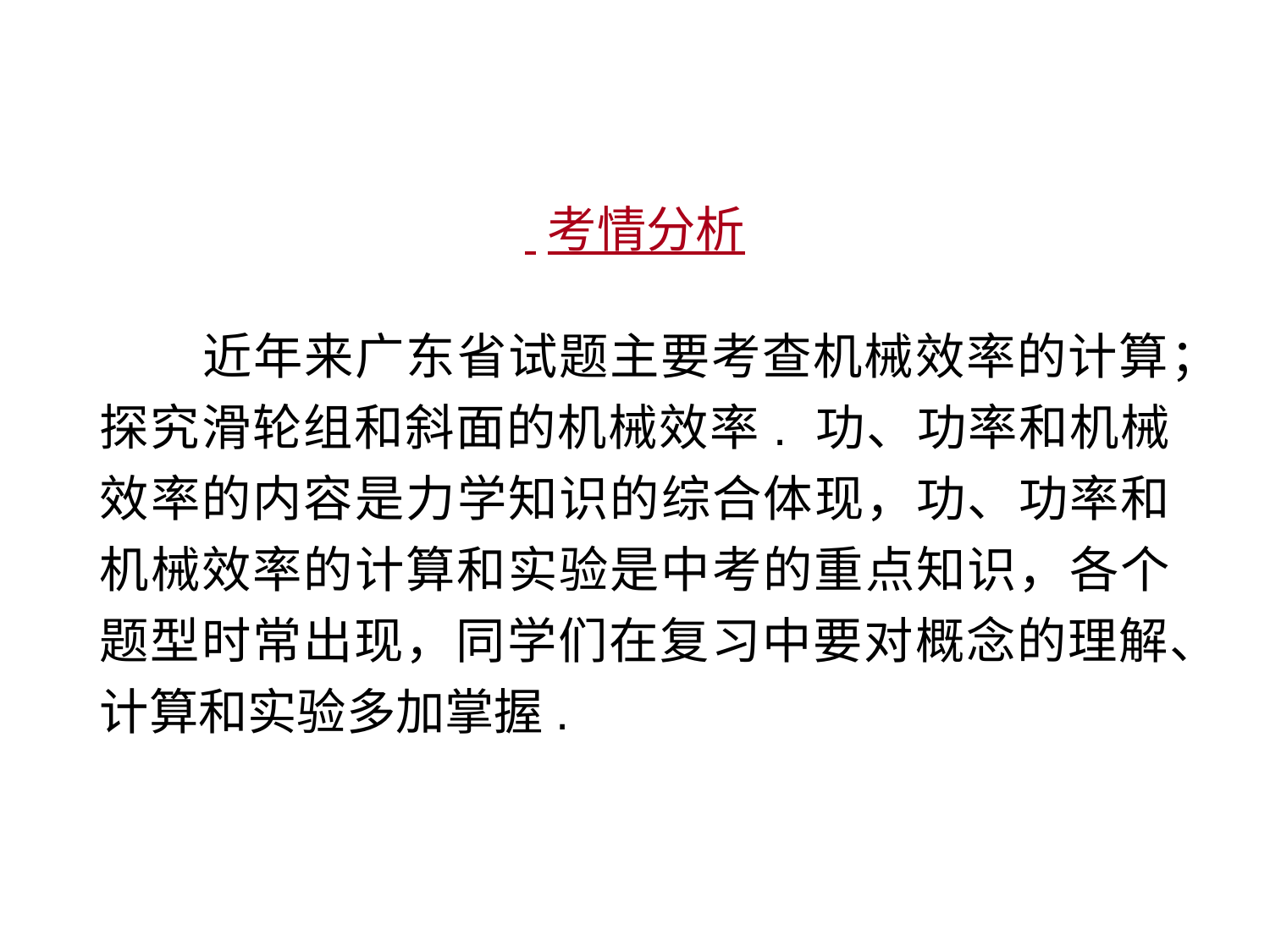

考情分析
近年来广东省试题主要考查机械效率的计算；探究滑轮组和斜面的机械效率. 功、功率和机械效率的内容是力学知识的综合体现，功、功率和机械效率的计算和实验是中考的重点知识，各个题型时常出现，同学们在复习中要对概念的理解、计算和实验多加掌握.